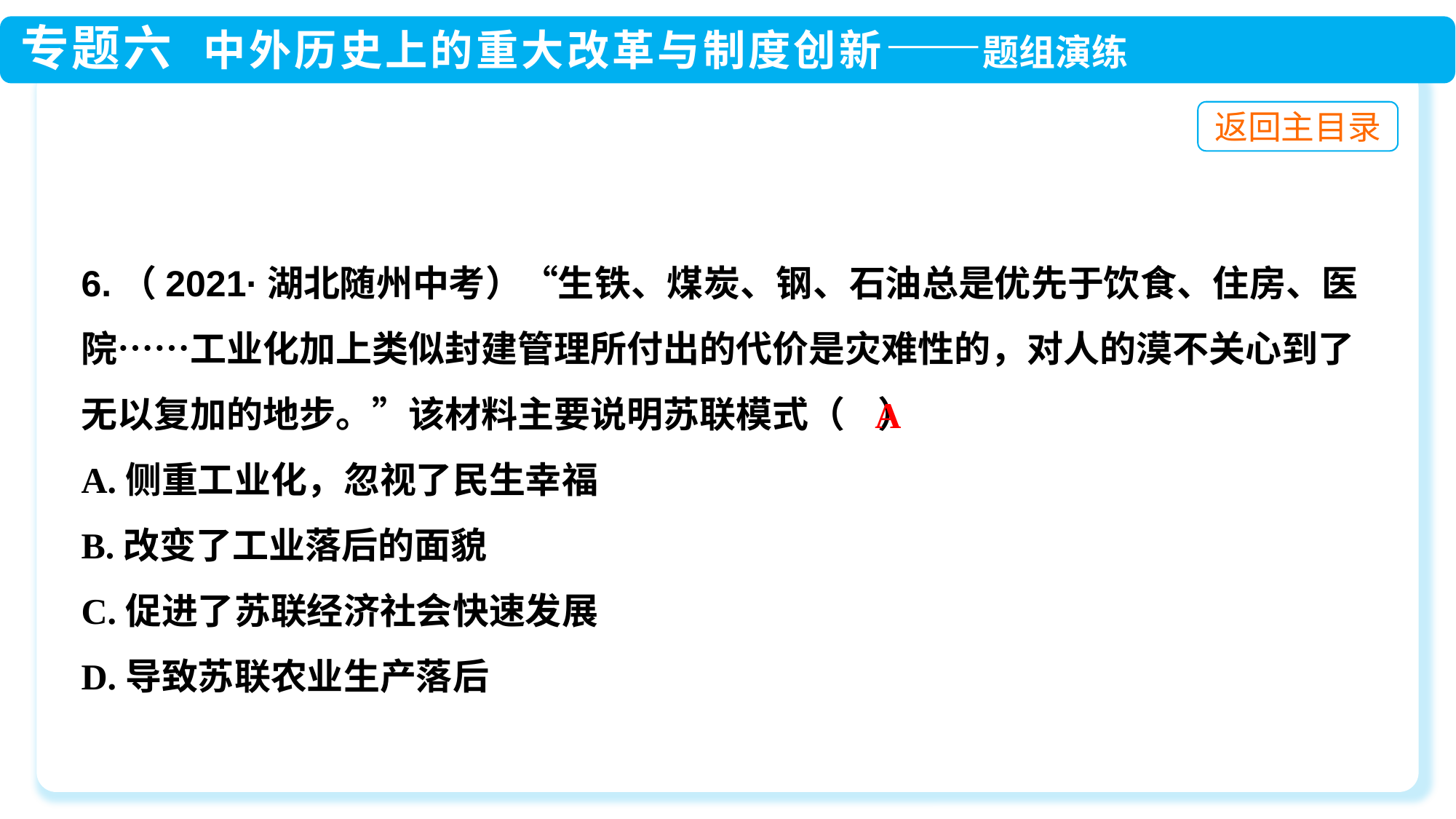

6.（2021·湖北随州中考）“生铁、煤炭、钢、石油总是优先于饮食、住房、医院……工业化加上类似封建管理所付出的代价是灾难性的，对人的漠不关心到了无以复加的地步。”该材料主要说明苏联模式（    ）
A.侧重工业化，忽视了民生幸福
B.改变了工业落后的面貌
C.促进了苏联经济社会快速发展
D.导致苏联农业生产落后
A